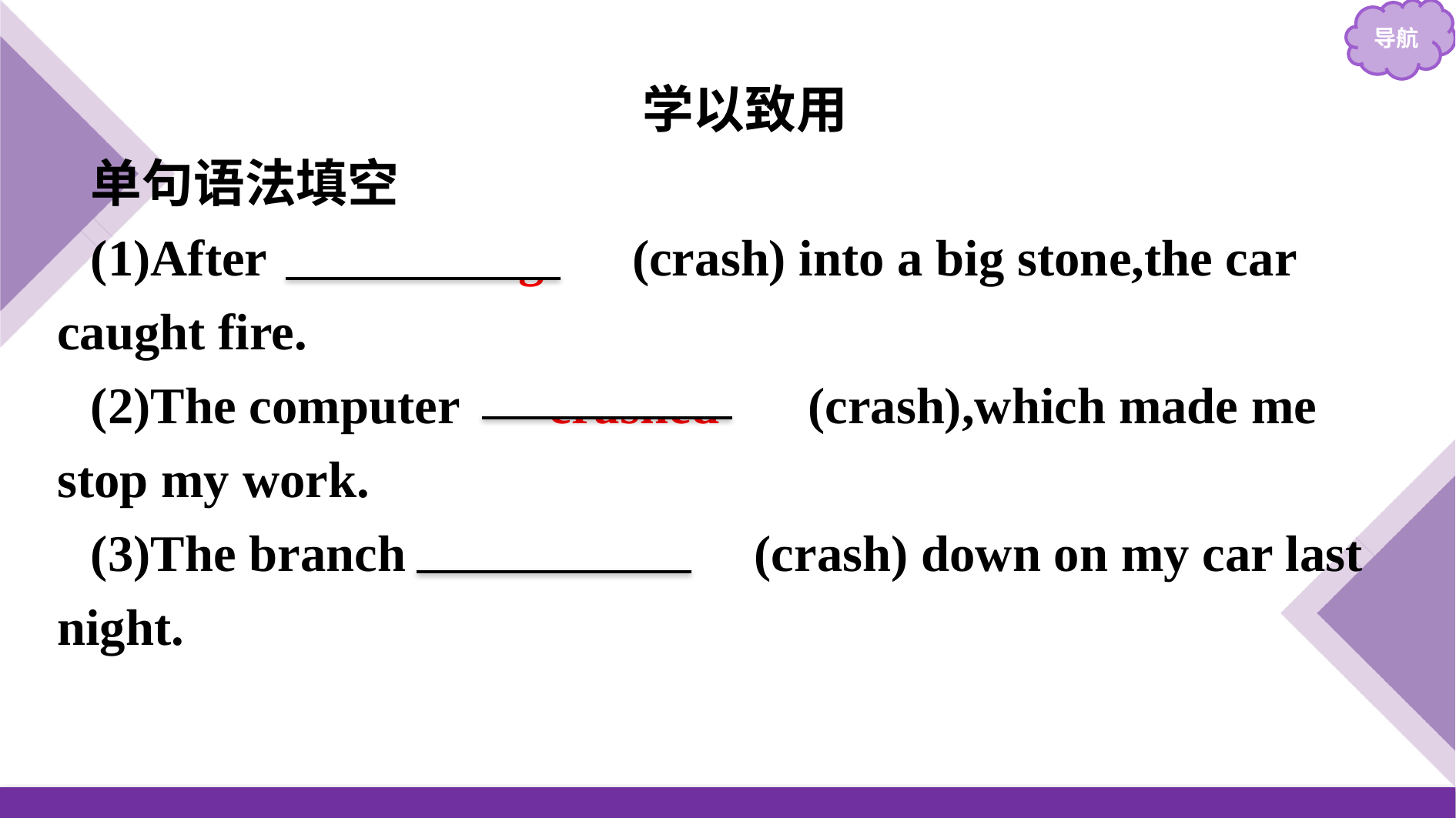

学以致用
单句语法填空
(1)After 　crashing　 (crash) into a big stone,the car caught fire.
(2)The computer 　crashed　 (crash),which made me stop my work.
(3)The branch 　crashed　 (crash) down on my car last night.